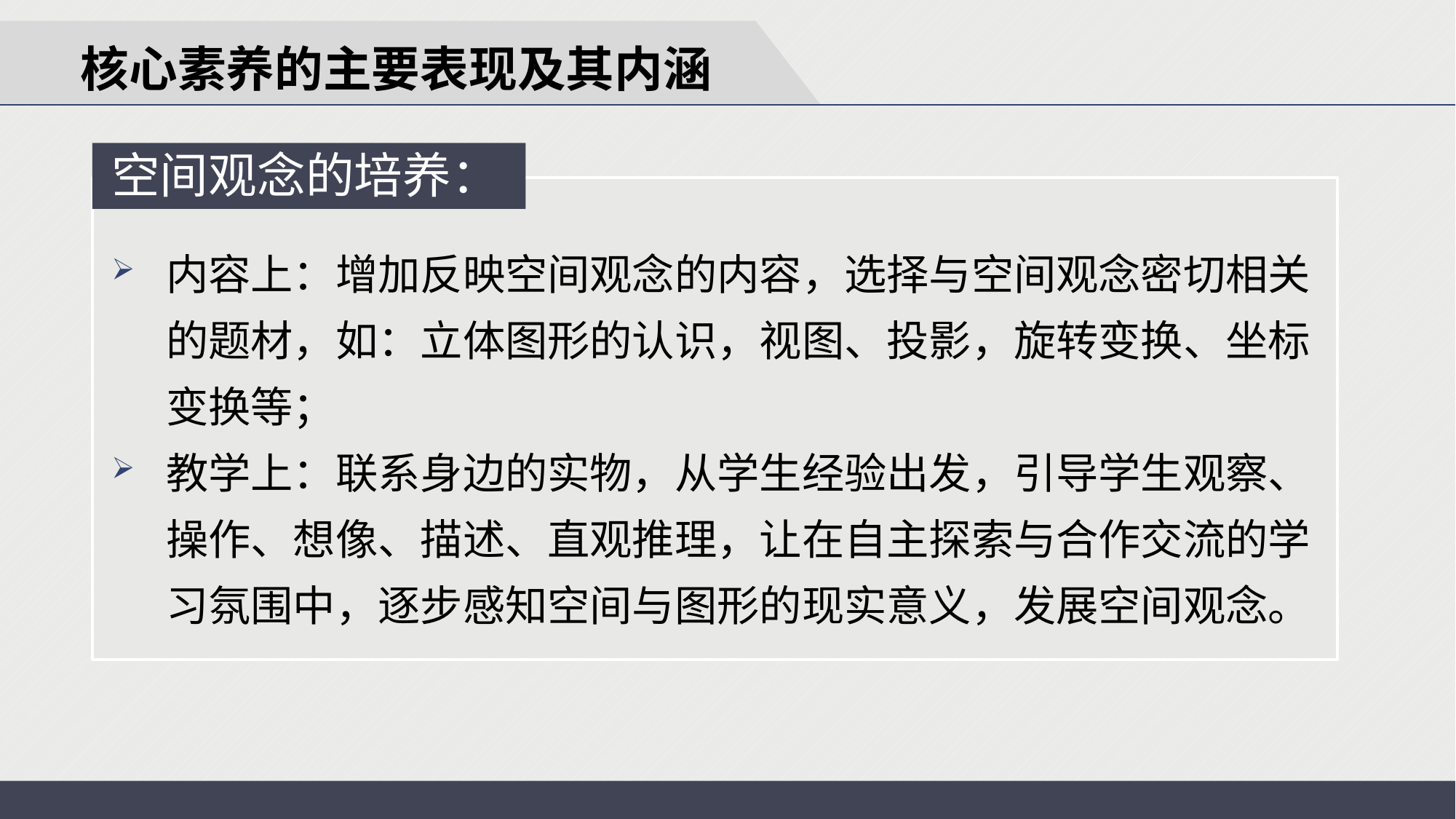

核心素养的主要表现及其内涵
空间观念的培养：

内容上：增加反映空间观念的内容，选择与空间观念密切相关的题材，如：立体图形的认识，视图、投影，旋转变换、坐标变换等；
教学上：联系身边的实物，从学生经验出发，引导学生观察、操作、想像、描述、直观推理，让在自主探索与合作交流的学习氛围中，逐步感知空间与图形的现实意义，发展空间观念。